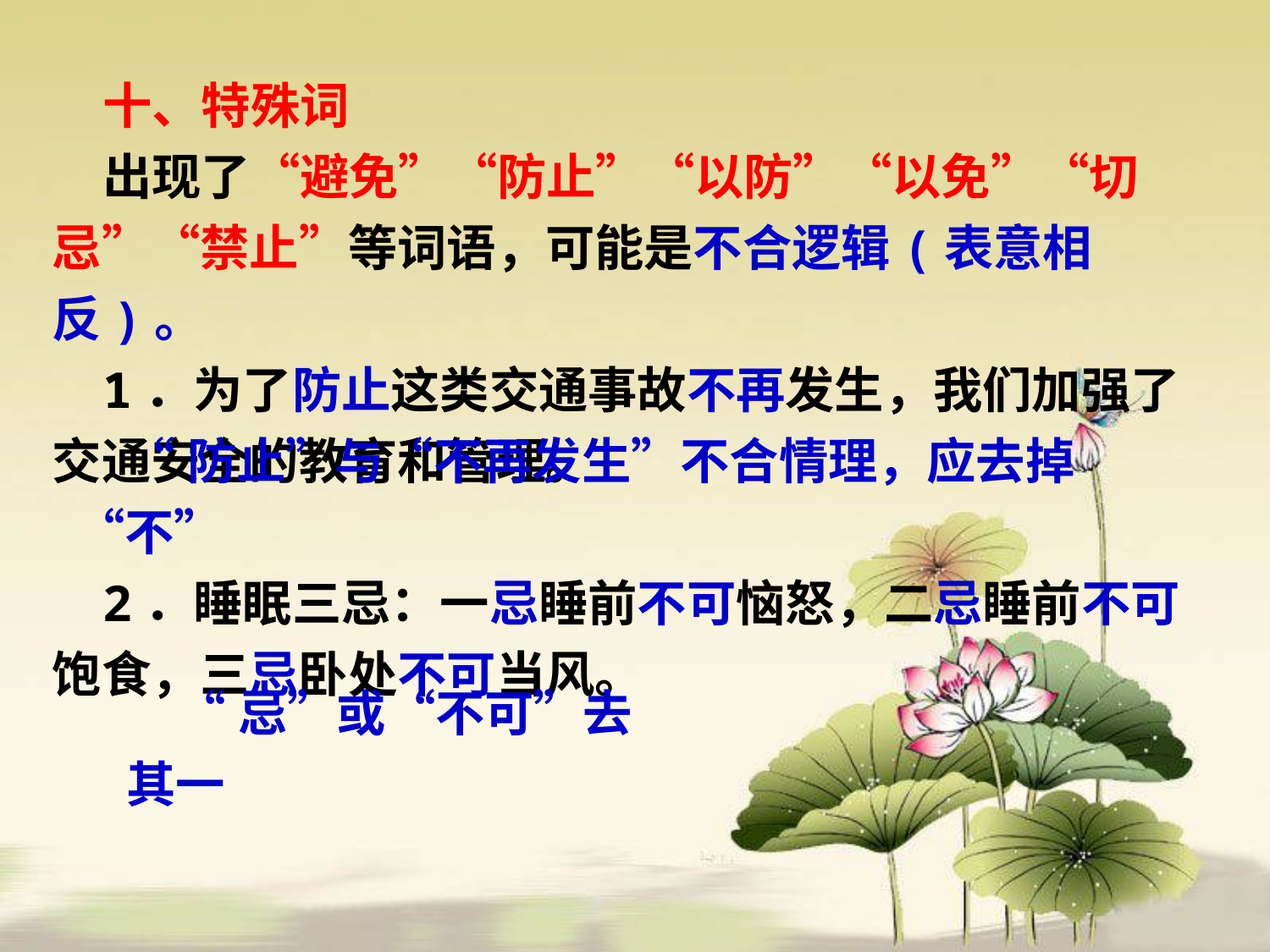

十、特殊词
出现了“避免”“防止”“以防”“以免”“切忌”“禁止”等词语，可能是不合逻辑(表意相反)。
1．为了防止这类交通事故不再发生，我们加强了交通安全的教育和管理。

2．睡眠三忌：一忌睡前不可恼怒，二忌睡前不可饱食，三忌卧处不可当风。
“防止”与“不再发生”不合情理，应去掉“不”
“忌”或“不可”去其一